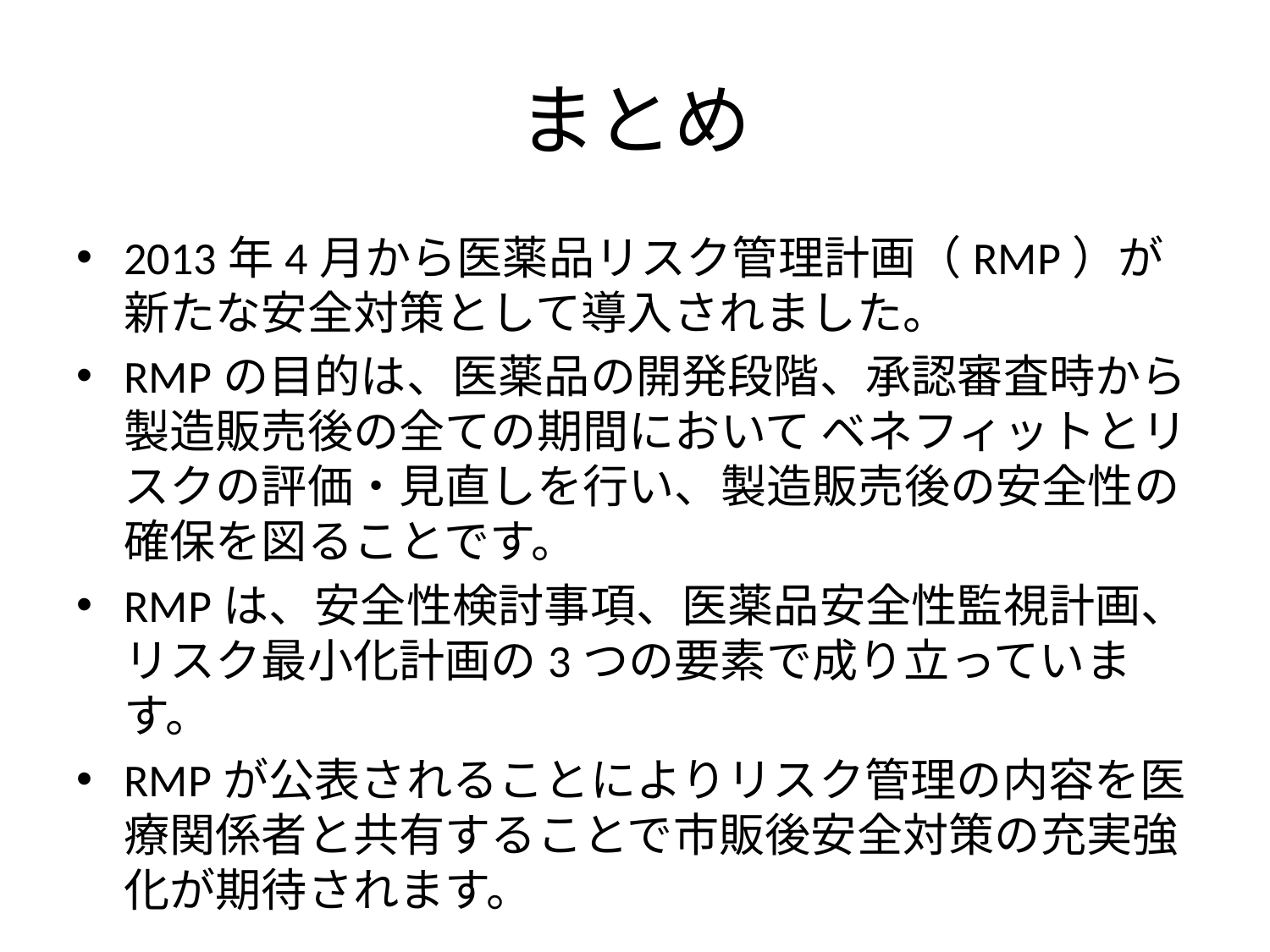

# まとめ

2013年4月から医薬品リスク管理計画（RMP）が新たな安全対策として導入されました。
RMPの目的は、医薬品の開発段階、承認審査時から製造販売後の全ての期間において ベネフィットとリスクの評価・見直しを行い、製造販売後の安全性の確保を図ることです。
RMPは、安全性検討事項、医薬品安全性監視計画、リスク最小化計画の3つの要素で成り立っています。
RMPが公表されることによりリスク管理の内容を医療関係者と共有することで市販後安全対策の充実強化が期待されます。